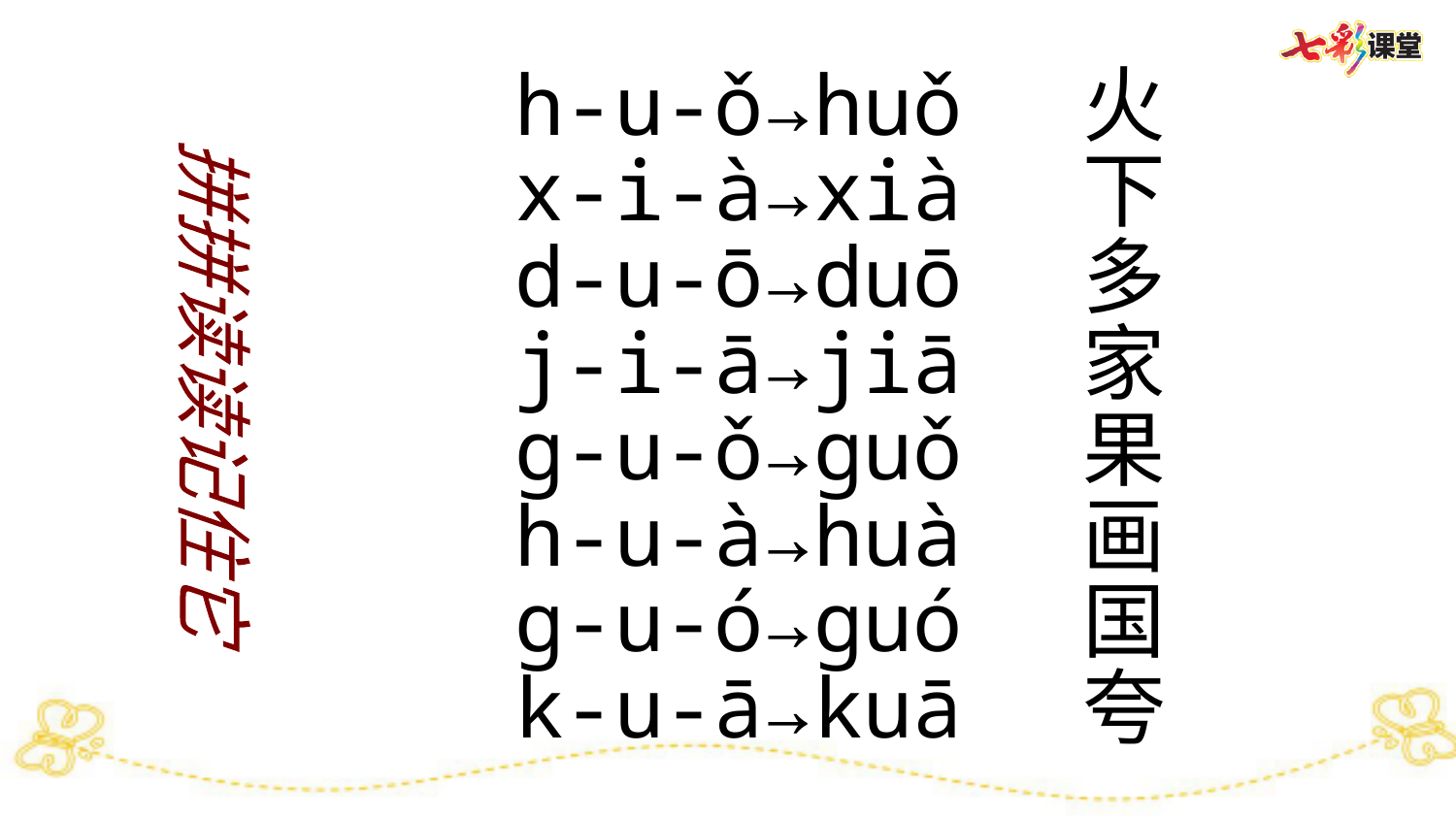

h-u-ǒ→huǒ  火
x-i-à→xià  下
d-u-ō→duō  多
j-i-ā→jiā  家
ɡ-u-ǒ→ɡuǒ  果
h-u-à→huà  画
ɡ-u-ó→ɡuó  国
k-u-ā→kuā  夸

拼拼读读记住它